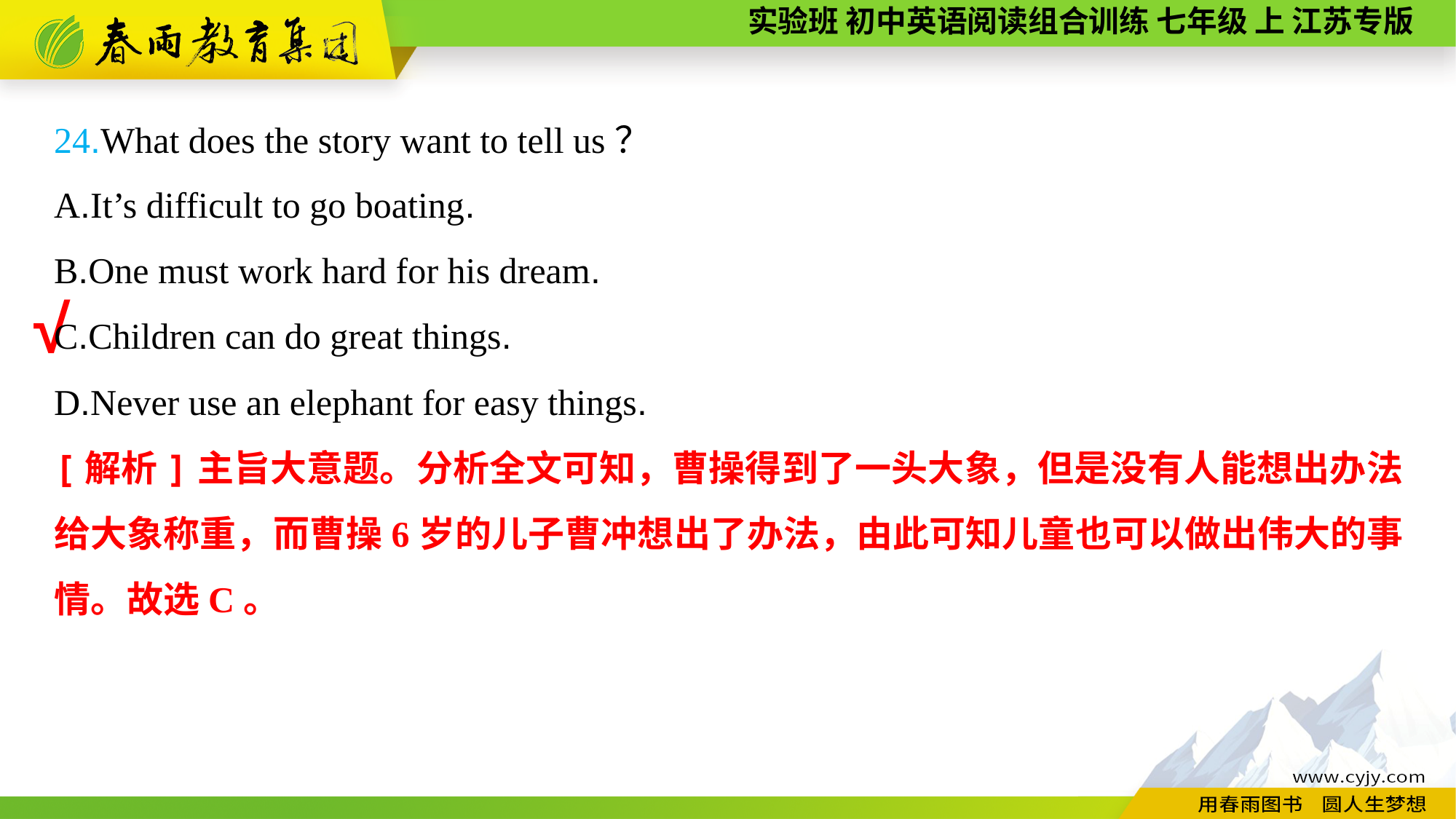

24.What does the story want to tell us？
A.It’s difficult to go boating.
B.One must work hard for his dream.
C.Children can do great things.
D.Never use an elephant for easy things.
√
[解析]主旨大意题。分析全文可知，曹操得到了一头大象，但是没有人能想出办法给大象称重，而曹操6岁的儿子曹冲想出了办法，由此可知儿童也可以做出伟大的事情。故选C。